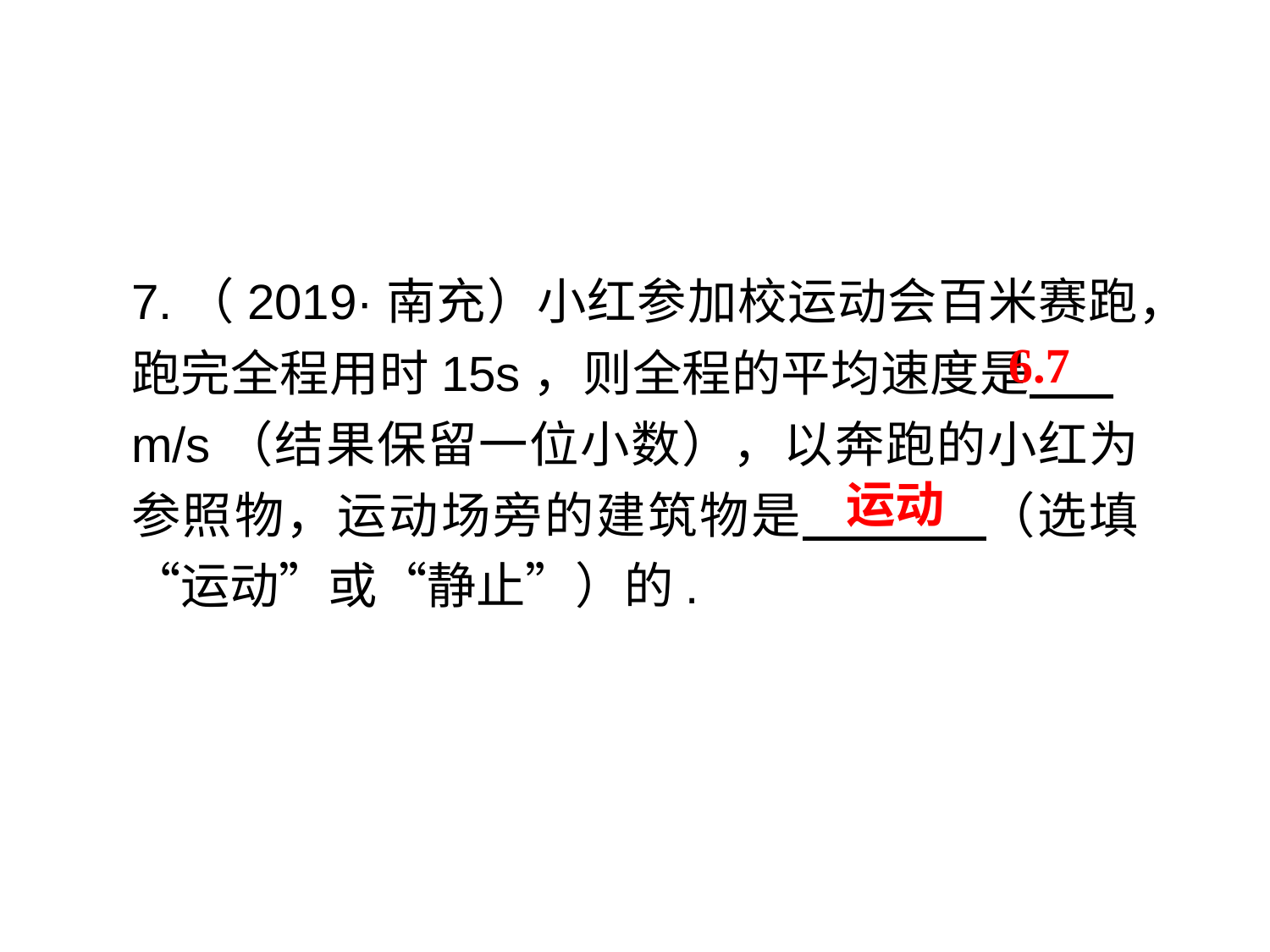

7.（2019·南充）小红参加校运动会百米赛跑，跑完全程用时15s，则全程的平均速度是　   . m/s（结果保留一位小数），以奔跑的小红为参照物，运动场旁的建筑物是　      　（选填“运动”或“静止”）的.
6.7
运动